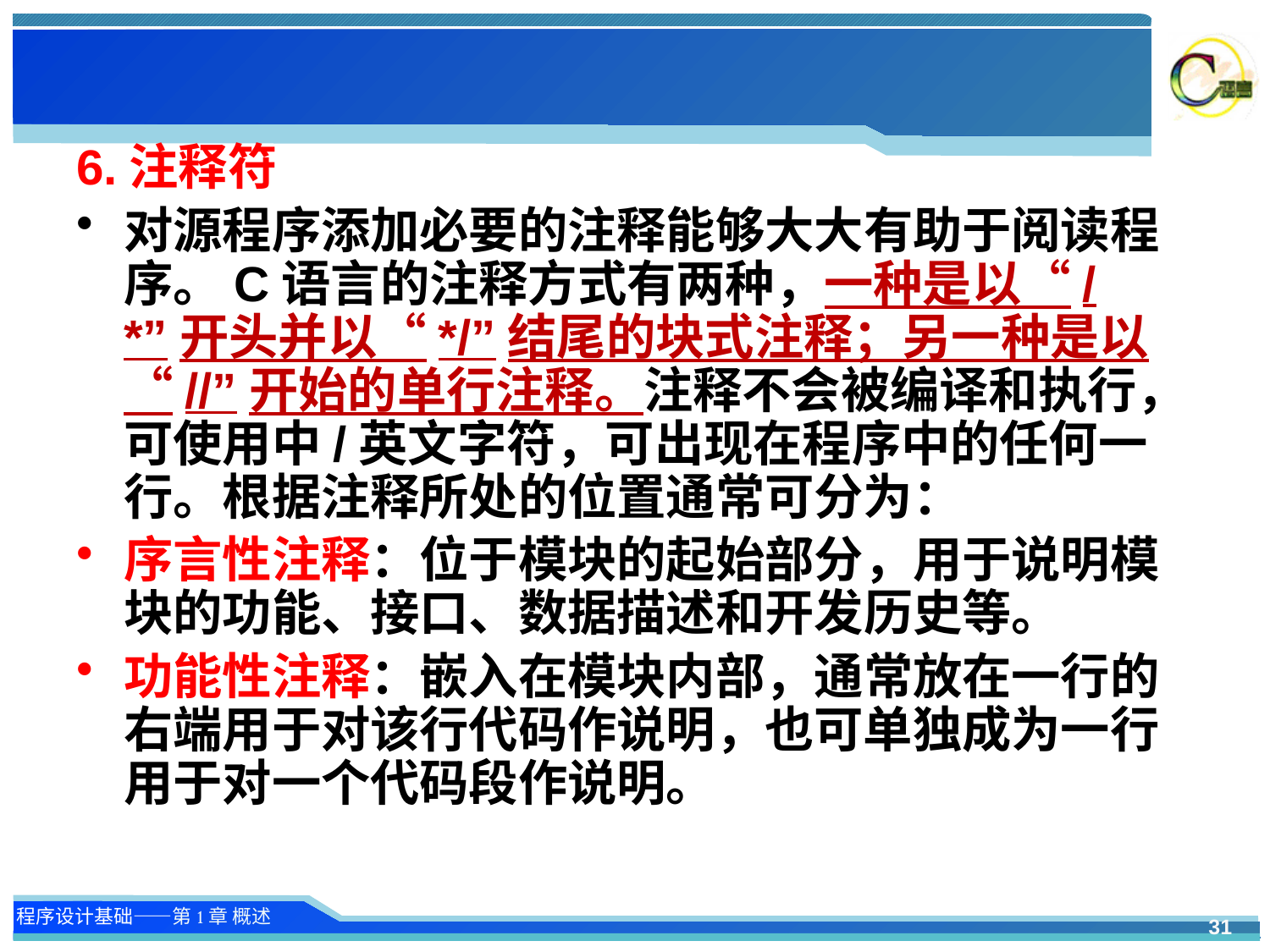

#
6.注释符
对源程序添加必要的注释能够大大有助于阅读程序。C语言的注释方式有两种，一种是以“/*”开头并以“*/”结尾的块式注释；另一种是以“//”开始的单行注释。注释不会被编译和执行，可使用中/英文字符，可出现在程序中的任何一行。根据注释所处的位置通常可分为：
序言性注释：位于模块的起始部分，用于说明模块的功能、接口、数据描述和开发历史等。
功能性注释：嵌入在模块内部，通常放在一行的右端用于对该行代码作说明，也可单独成为一行用于对一个代码段作说明。
31